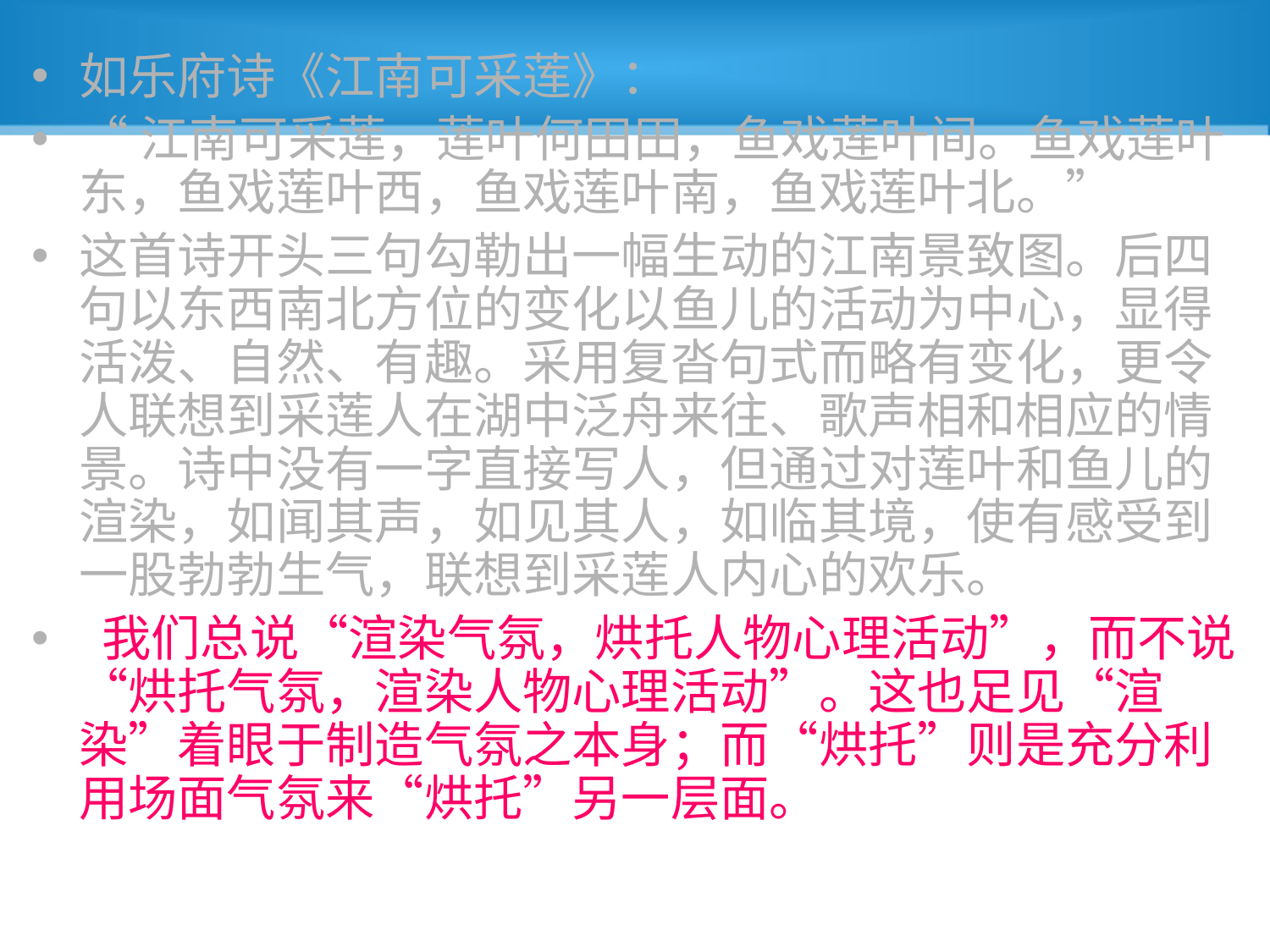

如乐府诗《江南可采莲》：
“江南可采莲，莲叶何田田，鱼戏莲叶间。鱼戏莲叶东，鱼戏莲叶西，鱼戏莲叶南，鱼戏莲叶北。”
这首诗开头三句勾勒出一幅生动的江南景致图。后四句以东西南北方位的变化以鱼儿的活动为中心，显得活泼、自然、有趣。采用复沓句式而略有变化，更令人联想到采莲人在湖中泛舟来往、歌声相和相应的情景。诗中没有一字直接写人，但通过对莲叶和鱼儿的渲染，如闻其声，如见其人，如临其境，使有感受到一股勃勃生气，联想到采莲人内心的欢乐。
 我们总说“渲染气氛，烘托人物心理活动”，而不说“烘托气氛，渲染人物心理活动”。这也足见“渲染”着眼于制造气氛之本身；而“烘托”则是充分利用场面气氛来“烘托”另一层面。